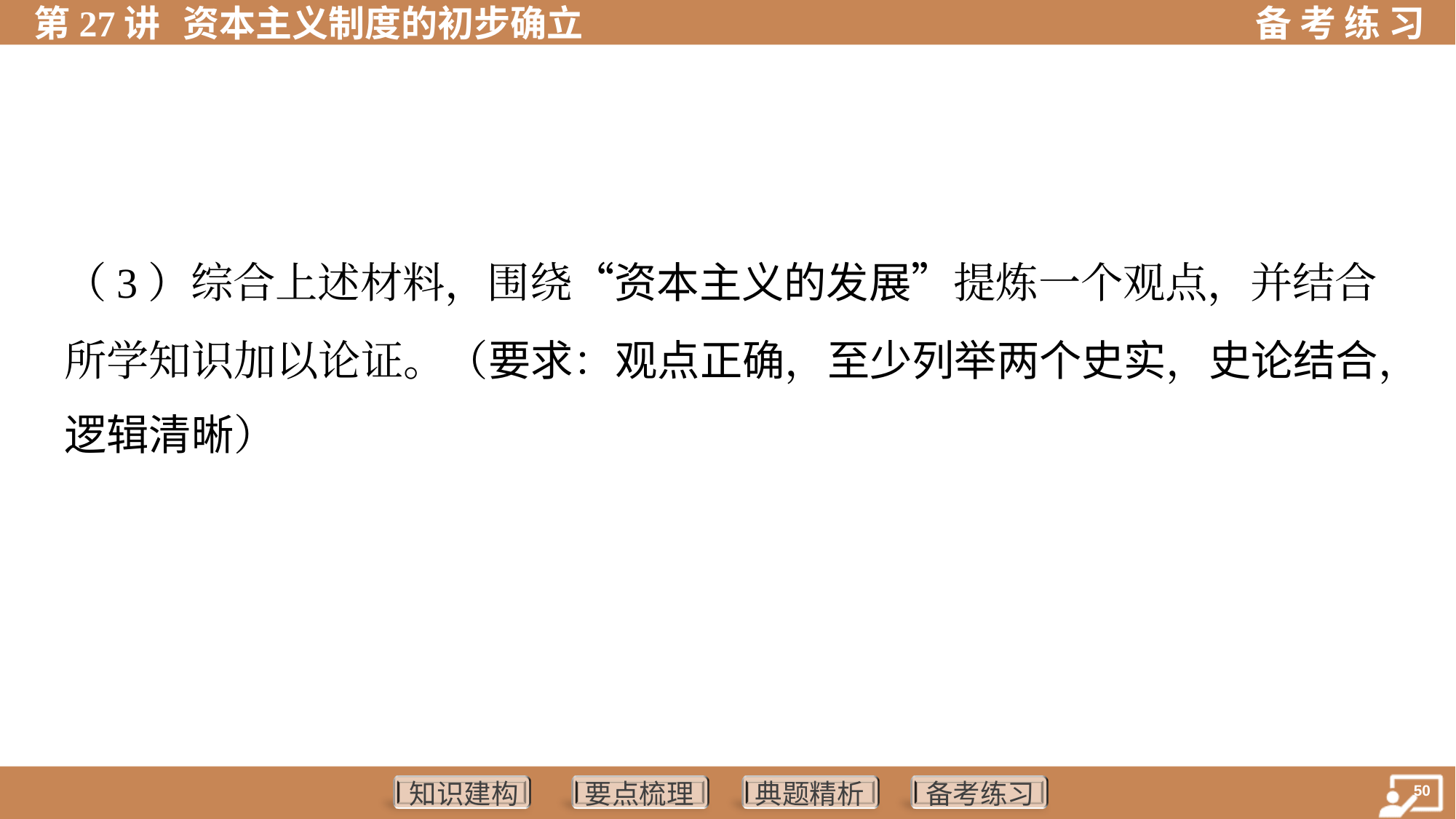

（3）综合上述材料，围绕“资本主义的发展”提炼一个观点，并结合
所学知识加以论证。（要求：观点正确，至少列举两个史实，史论结合，
逻辑清晰）